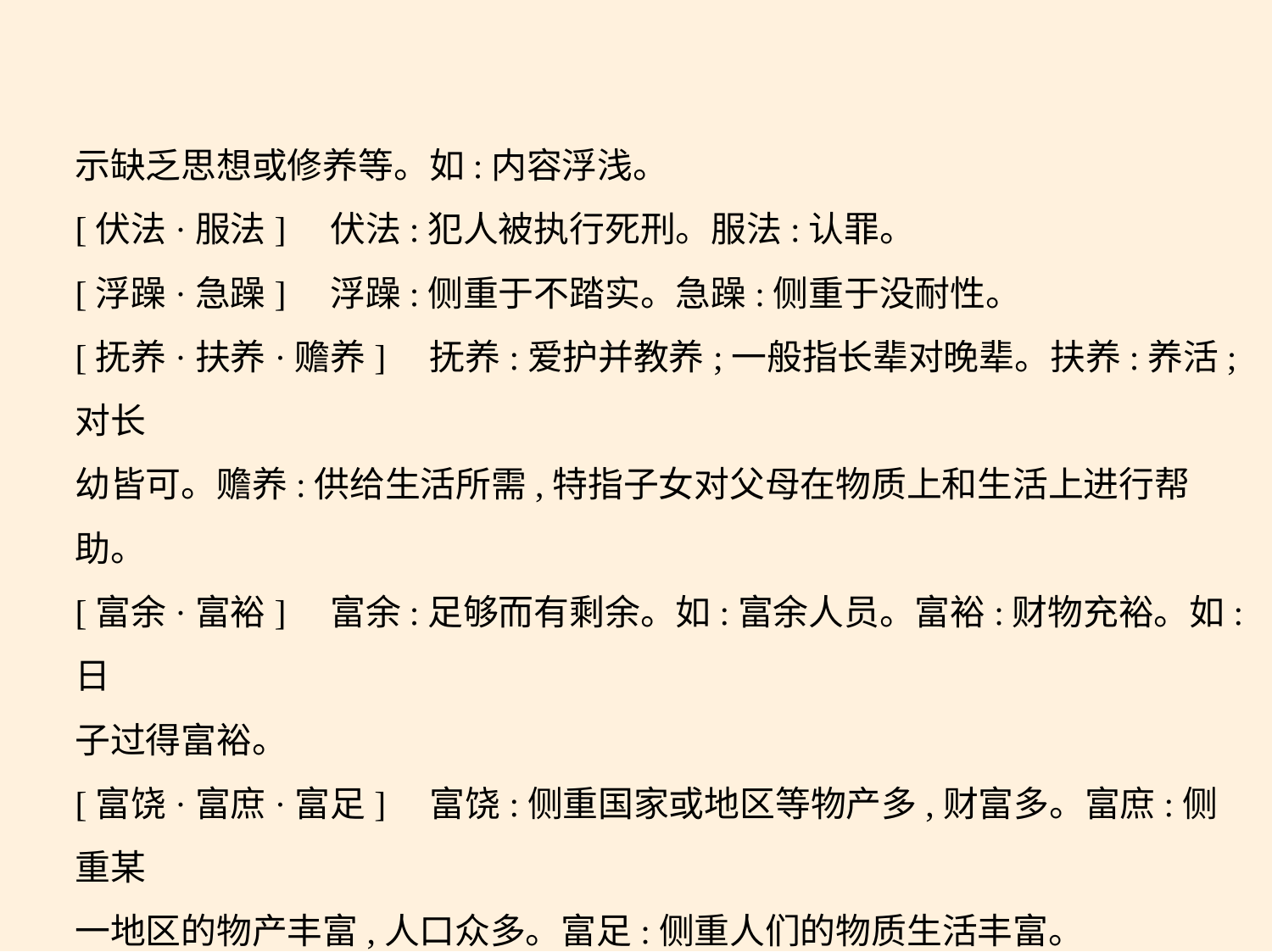

示缺乏思想或修养等。如:内容浮浅。
[伏法·服法]　伏法:犯人被执行死刑。服法:认罪。
[浮躁·急躁]　浮躁:侧重于不踏实。急躁:侧重于没耐性。
[抚养·扶养·赡养]　抚养:爱护并教养;一般指长辈对晚辈。扶养:养活;对长
幼皆可。赡养:供给生活所需,特指子女对父母在物质上和生活上进行帮
助。
[富余·富裕]　富余:足够而有剩余。如:富余人员。富裕:财物充裕。如:日
子过得富裕。
[富饶·富庶·富足]　富饶:侧重国家或地区等物产多,财富多。富庶:侧重某
一地区的物产丰富,人口众多。富足:侧重人们的物质生活丰富。
[赋予·付与·给予]　“赋予”“付与”都指交给重大任务、命令等,使用对
象较“给予”窄。“付与”还可用于付款等语境。“赋予”“付与”一